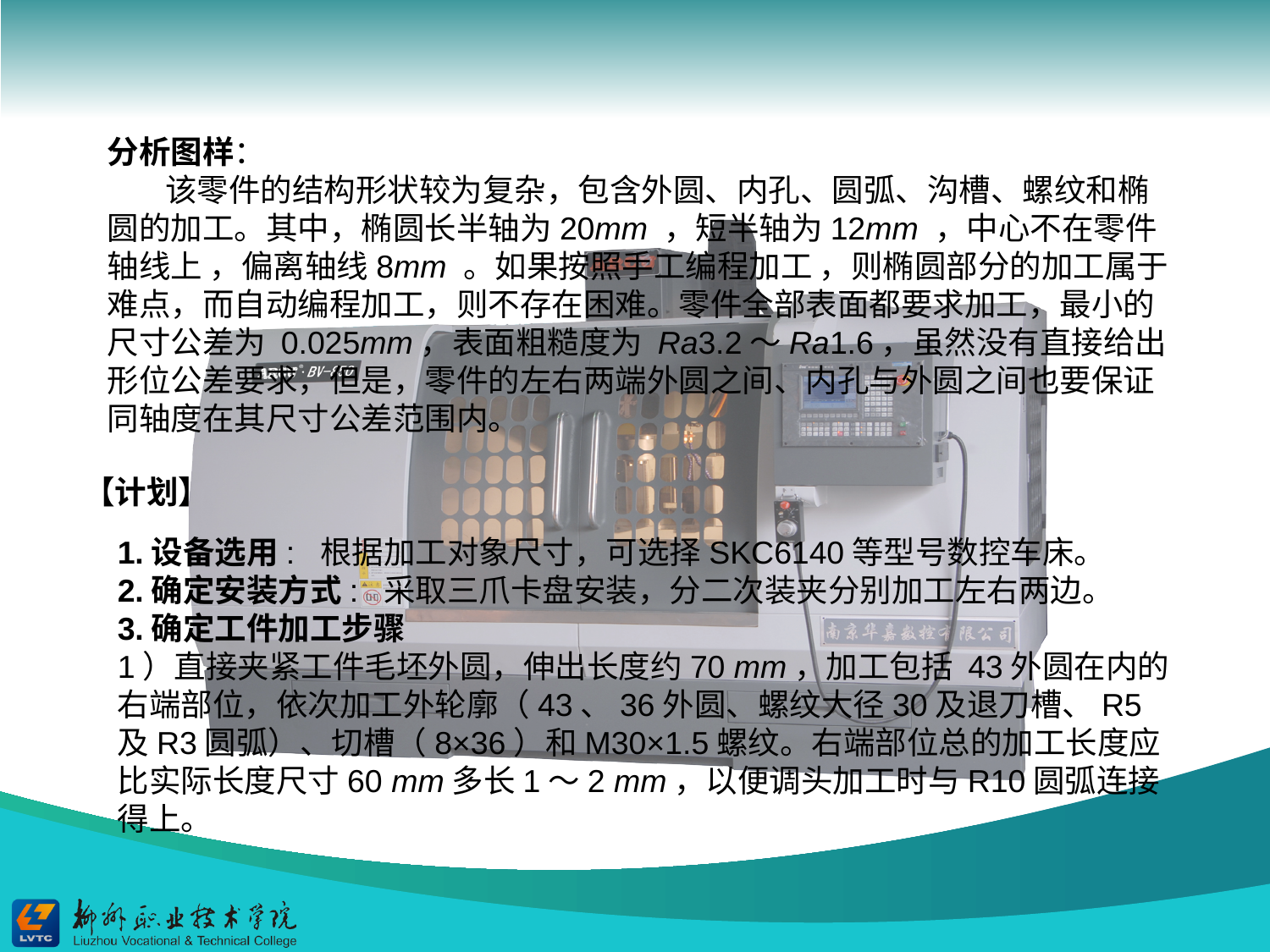

分析图样：
       该零件的结构形状较为复杂，包含外圆、内孔、圆弧、沟槽、螺纹和椭圆的加工。其中，椭圆长半轴为20mm ，短半轴为12mm ，中心不在零件轴线上 ，偏离轴线8mm 。如果按照手工编程加工 ，则椭圆部分的加工属于难点，而自动编程加工，则不存在困难。零件全部表面都要求加工，最小的尺寸公差为 0.025mm，表面粗糙度为 Ra3.2～Ra1.6，虽然没有直接给出形位公差要求，但是，零件的左右两端外圆之间、内孔与外圆之间也要保证同轴度在其尺寸公差范围内。
【计划】
1.设备选用:  根据加工对象尺寸，可选择SKC6140等型号数控车床。
2.确定安装方式:  采取三爪卡盘安装，分二次装夹分别加工左右两边。
3.确定工件加工步骤
1）直接夹紧工件毛坯外圆，伸出长度约70 mm，加工包括 43外圆在内的右端部位，依次加工外轮廓（43、36外圆、螺纹大径30及退刀槽、R5及R3圆弧）、切槽（8×36）和M30×1.5螺纹。右端部位总的加工长度应比实际长度尺寸60 mm多长1～2 mm，以便调头加工时与R10圆弧连接得上。